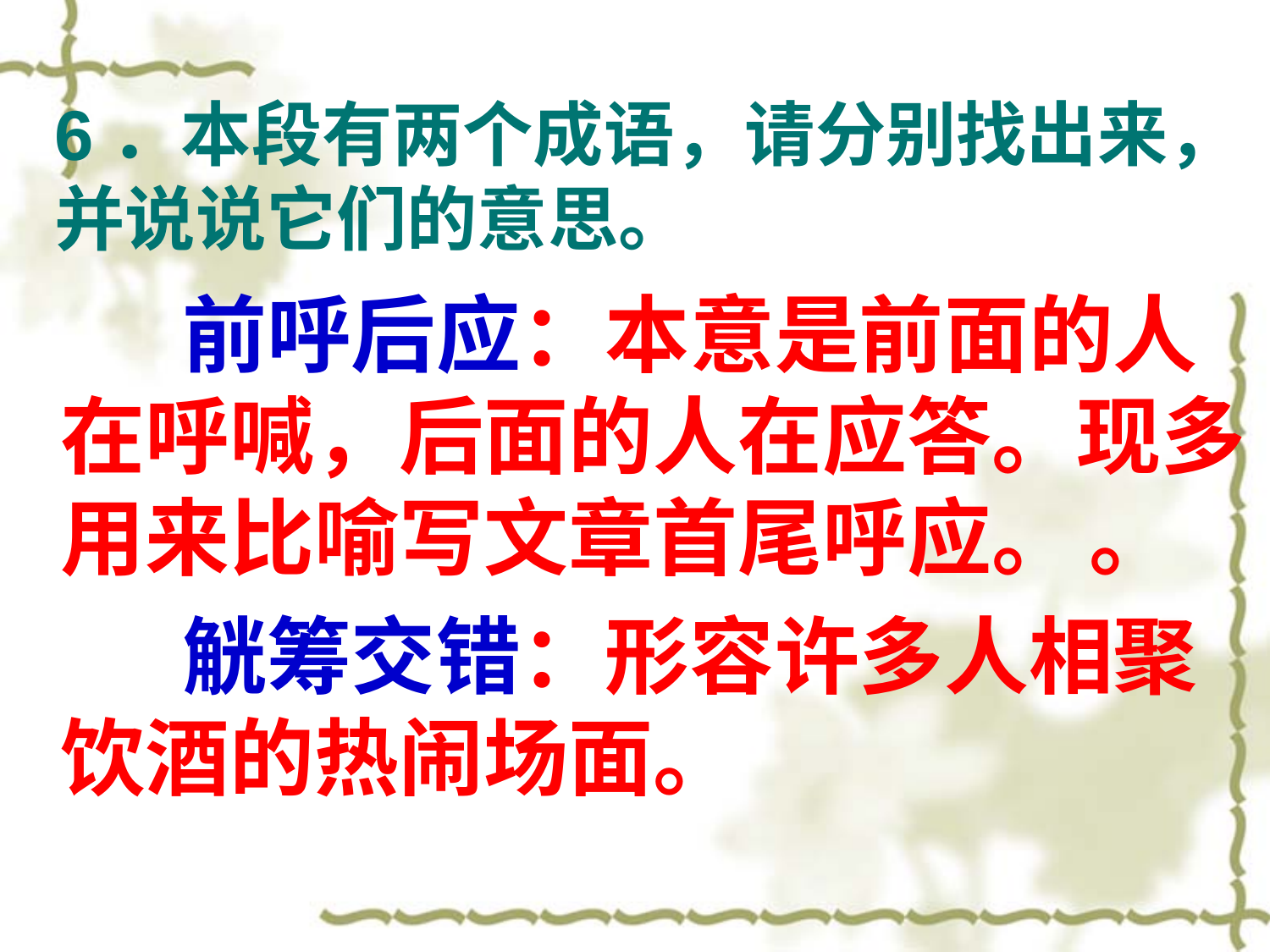

# 6．本段有两个成语，请分别找出来，并说说它们的意思。
　　前呼后应：本意是前面的人在呼喊，后面的人在应答。现多用来比喻写文章首尾呼应。 。
　　觥筹交错：形容许多人相聚饮酒的热闹场面。